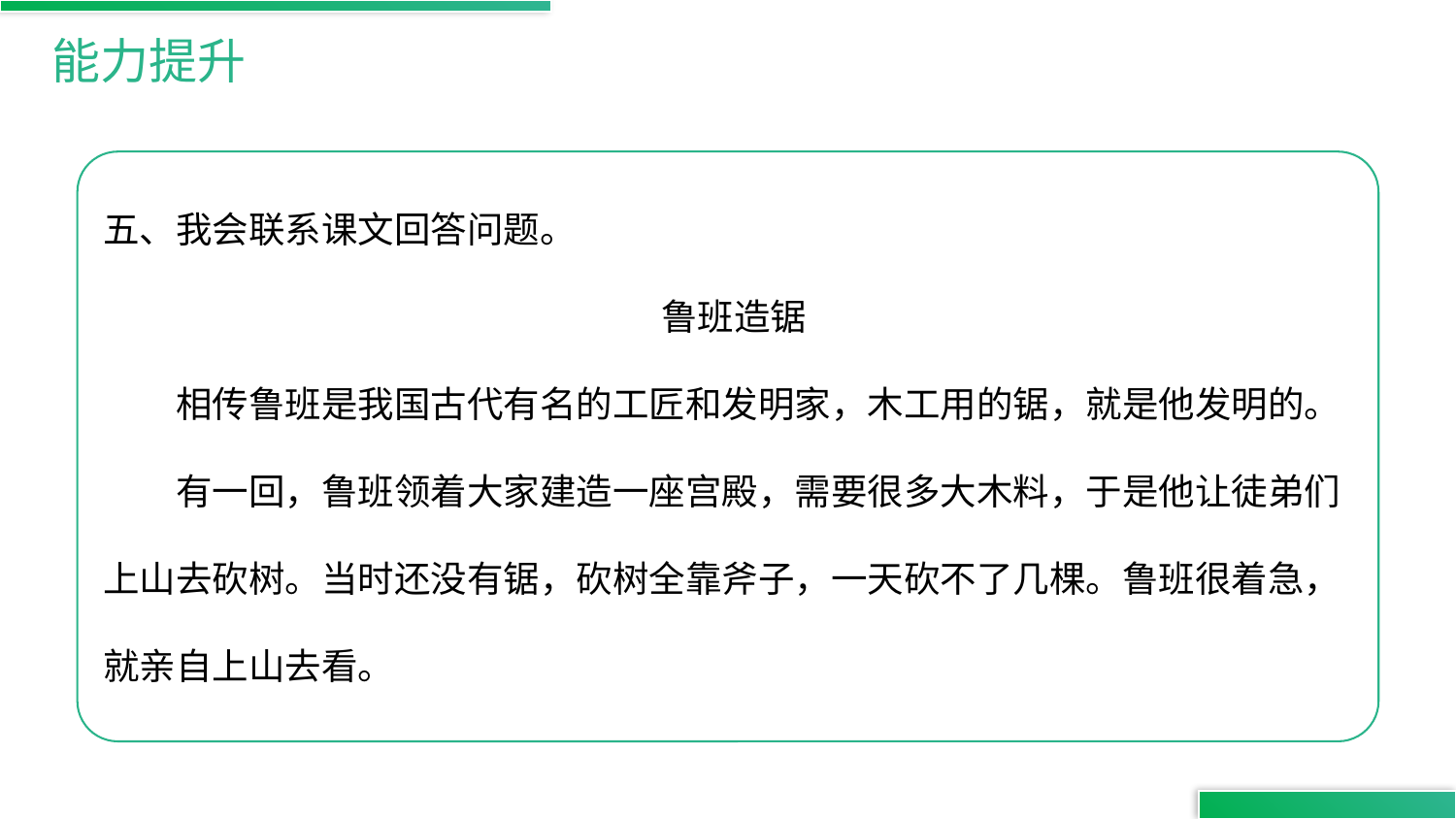

能力提升
五、我会联系课文回答问题。
鲁班造锯
　　相传鲁班是我国古代有名的工匠和发明家，木工用的锯，就是他发明的。
　　有一回，鲁班领着大家建造一座宫殿，需要很多大木料，于是他让徒弟们上山去砍树。当时还没有锯，砍树全靠斧子，一天砍不了几棵。鲁班很着急，就亲自上山去看。